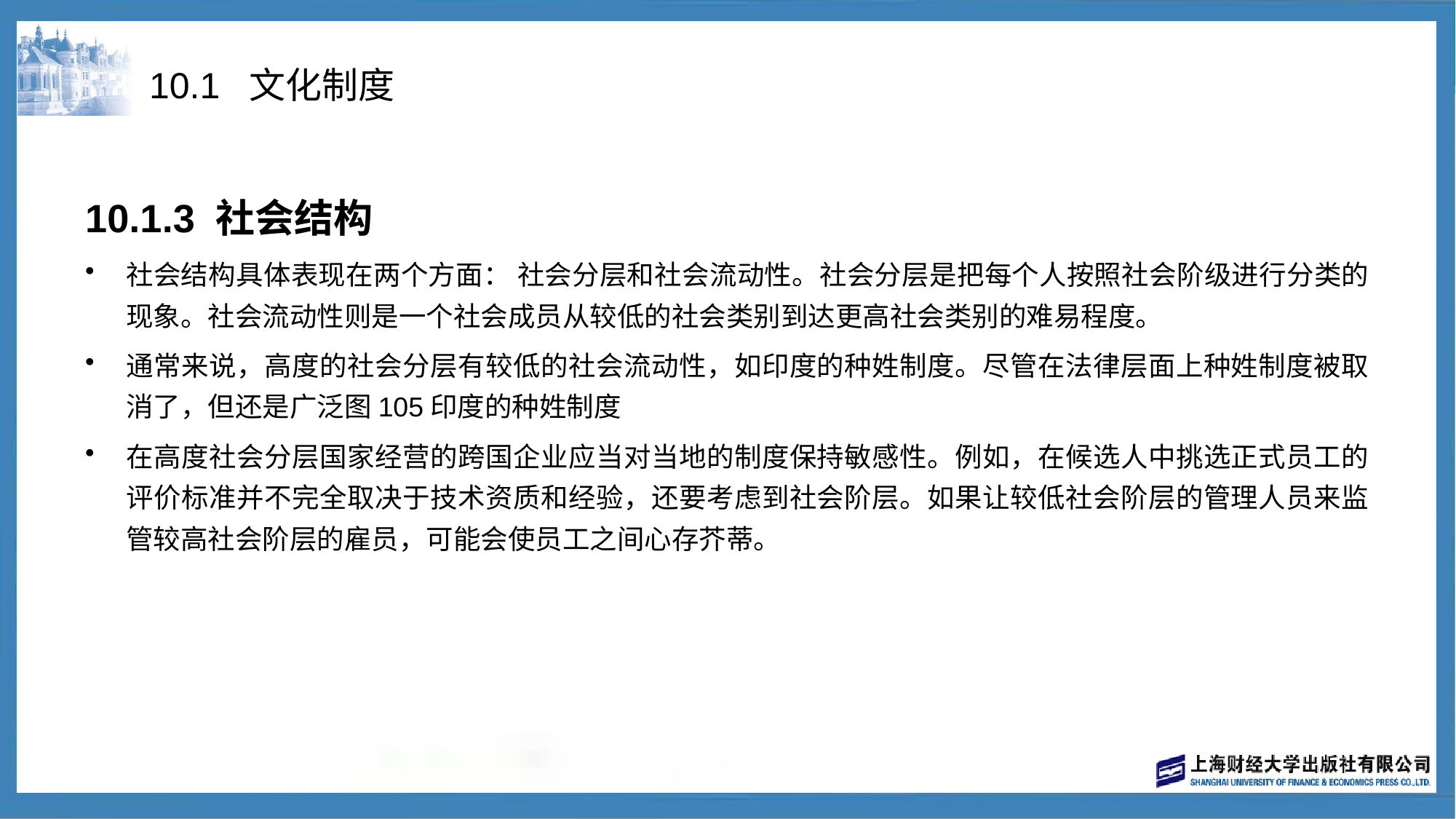

# 10.1  文化制度
10.1.3 社会结构
社会结构具体表现在两个方面： 社会分层和社会流动性。社会分层是把每个人按照社会阶级进行分类的现象。社会流动性则是一个社会成员从较低的社会类别到达更高社会类别的难易程度。
通常来说，高度的社会分层有较低的社会流动性，如印度的种姓制度。尽管在法律层面上种姓制度被取消了，但还是广泛图105印度的种姓制度
在高度社会分层国家经营的跨国企业应当对当地的制度保持敏感性。例如，在候选人中挑选正式员工的评价标准并不完全取决于技术资质和经验，还要考虑到社会阶层。如果让较低社会阶层的管理人员来监管较高社会阶层的雇员，可能会使员工之间心存芥蒂。